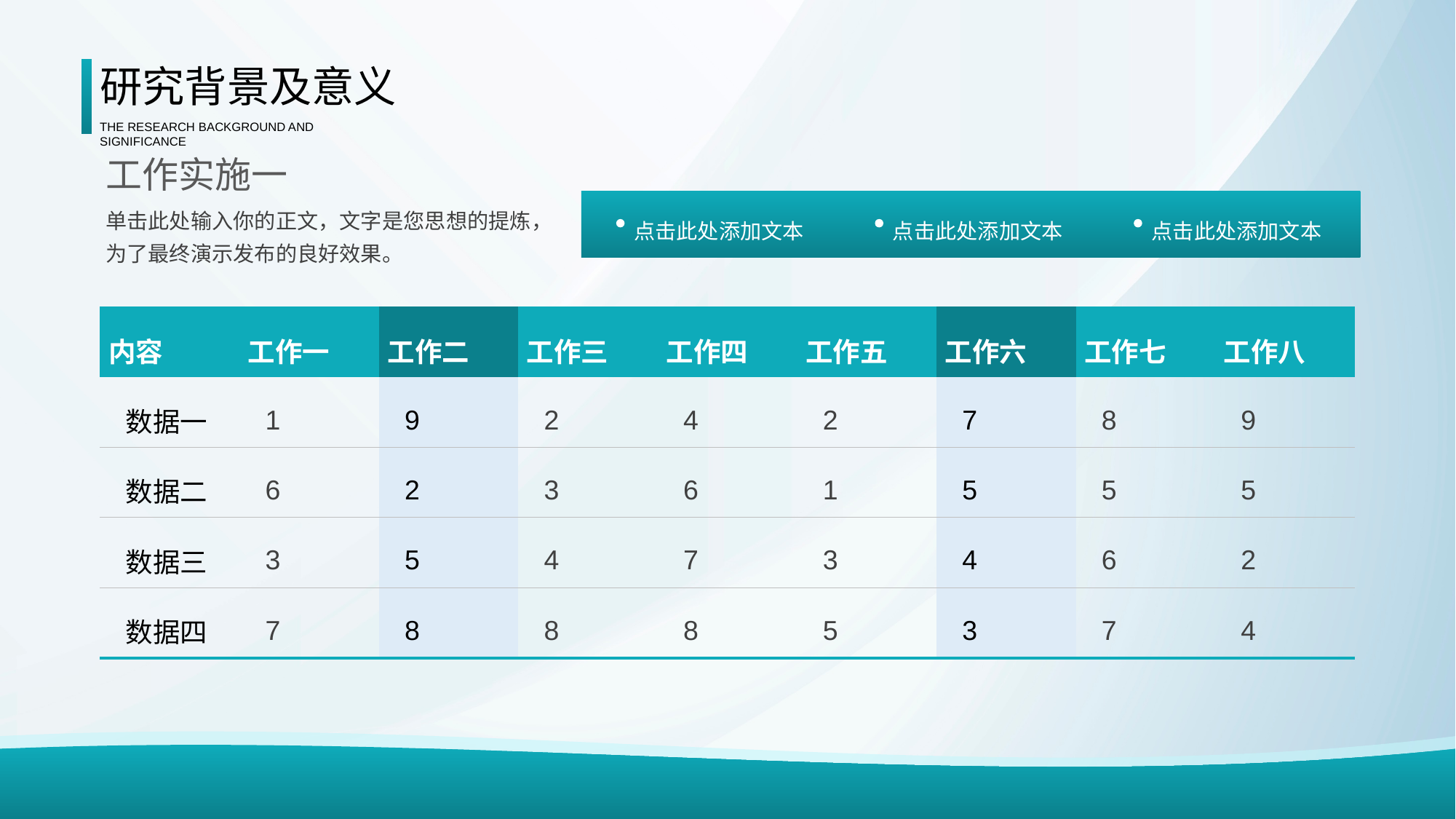

研究背景及意义
THE RESEARCH BACKGROUND AND SIGNIFICANCE
工作实施一

单击此处输入你的正文，文字是您思想的提炼，为了最终演示发布的良好效果。
点击此处添加文本

点击此处添加文本

点击此处添加文本

| 内容 | 工作一 | 工作二 | 工作三 | 工作四 | 工作五 | 工作六 | 工作七 | 工作八 |
| --- | --- | --- | --- | --- | --- | --- | --- | --- |
| 数据一 | 1 | 9 | 2 | 4 | 2 | 7 | 8 | 9 |
| 数据二 | 6 | 2 | 3 | 6 | 1 | 5 | 5 | 5 |
| 数据三 | 3 | 5 | 4 | 7 | 3 | 4 | 6 | 2 |
| 数据四 | 7 | 8 | 8 | 8 | 5 | 3 | 7 | 4 |